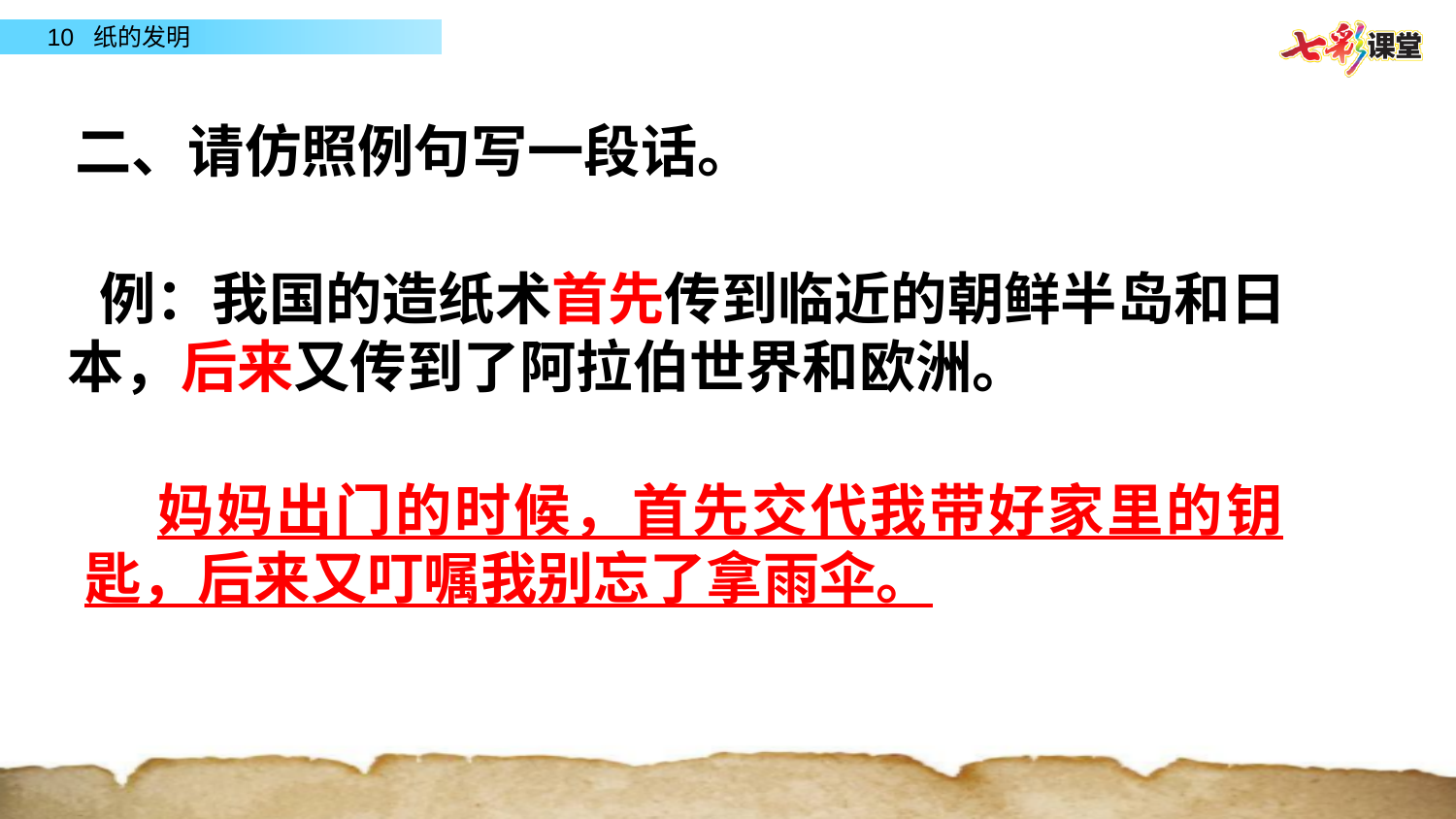

二、请仿照例句写一段话。
例：我国的造纸术首先传到临近的朝鲜半岛和日本，后来又传到了阿拉伯世界和欧洲。
妈妈出门的时候，首先交代我带好家里的钥匙，后来又叮嘱我别忘了拿雨伞。